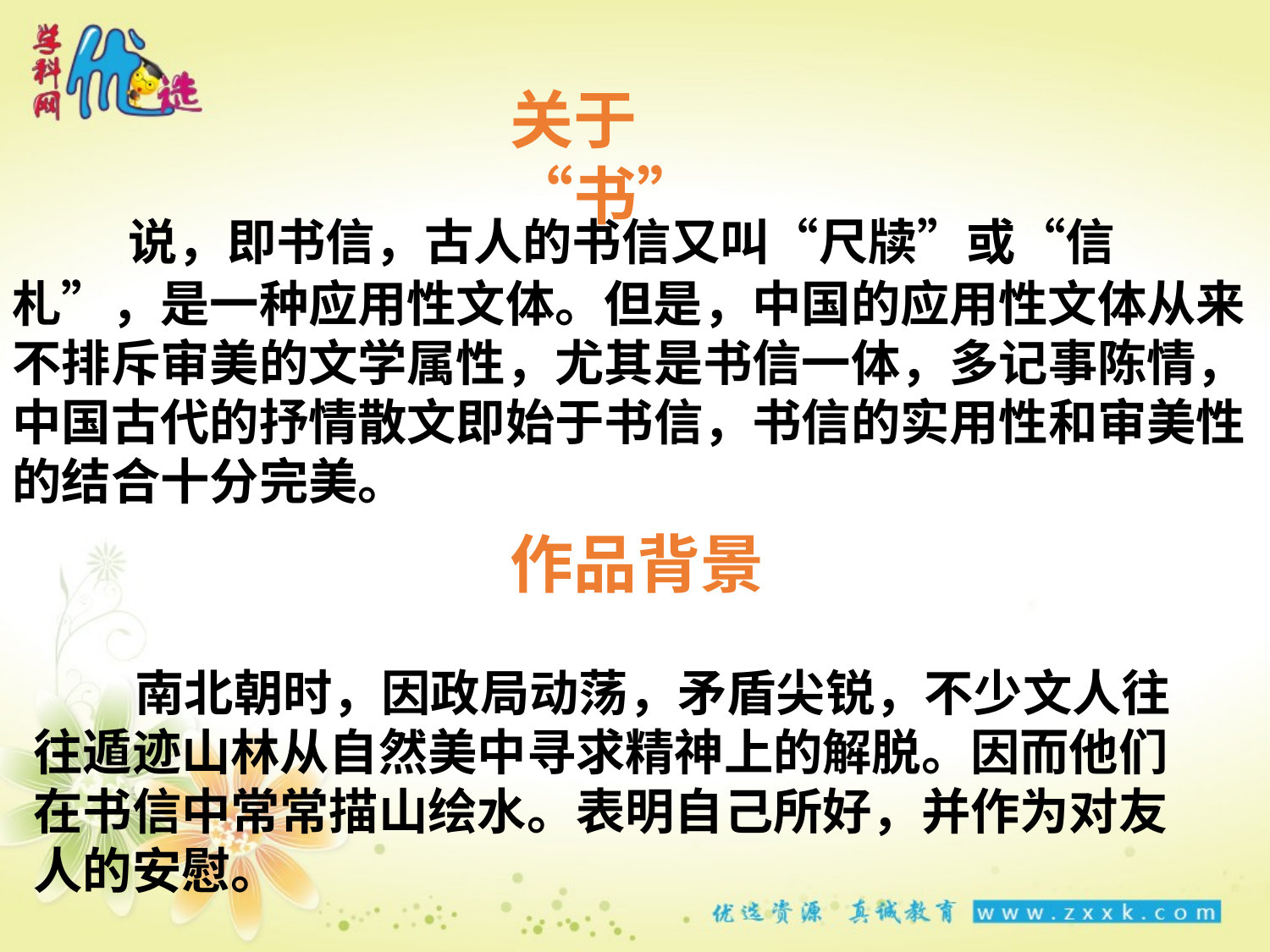

关于“书”
       说，即书信，古人的书信又叫“尺牍”或“信札”，是一种应用性文体。但是，中国的应用性文体从来不排斥审美的文学属性，尤其是书信一体，多记事陈情，中国古代的抒情散文即始于书信，书信的实用性和审美性的结合十分完美。
作品背景
        南北朝时，因政局动荡，矛盾尖锐，不少文人往往遁迹山林从自然美中寻求精神上的解脱。因而他们在书信中常常描山绘水。表明自己所好，并作为对友人的安慰。